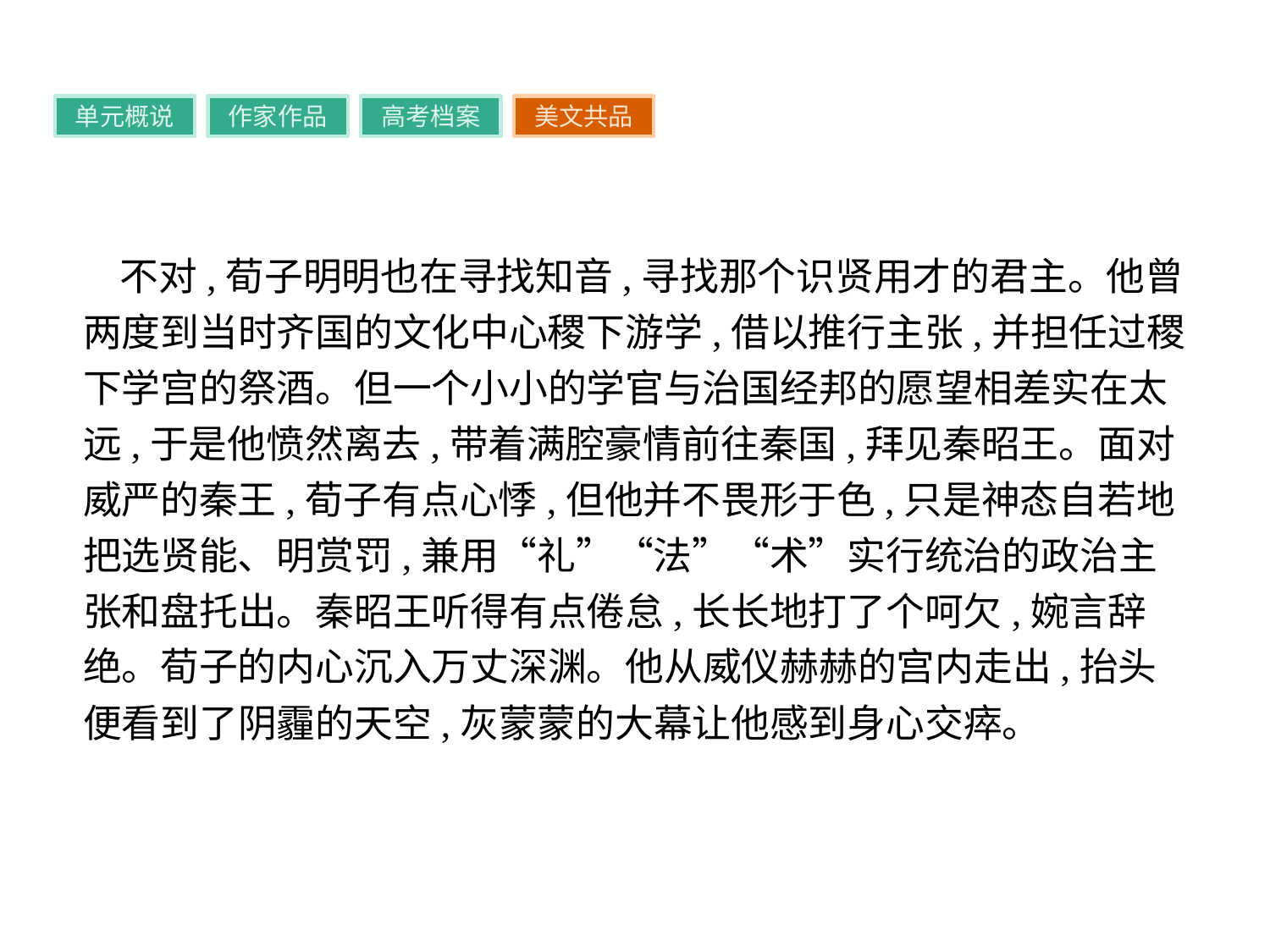

单元概说
作家作品
高考档案
美文共品
不对,荀子明明也在寻找知音,寻找那个识贤用才的君主。他曾两度到当时齐国的文化中心稷下游学,借以推行主张,并担任过稷下学宫的祭酒。但一个小小的学官与治国经邦的愿望相差实在太远,于是他愤然离去,带着满腔豪情前往秦国,拜见秦昭王。面对威严的秦王,荀子有点心悸,但他并不畏形于色,只是神态自若地把选贤能、明赏罚,兼用“礼”“法”“术”实行统治的政治主张和盘托出。秦昭王听得有点倦怠,长长地打了个呵欠,婉言辞绝。荀子的内心沉入万丈深渊。他从威仪赫赫的宫内走出,抬头便看到了阴霾的天空,灰蒙蒙的大幕让他感到身心交瘁。